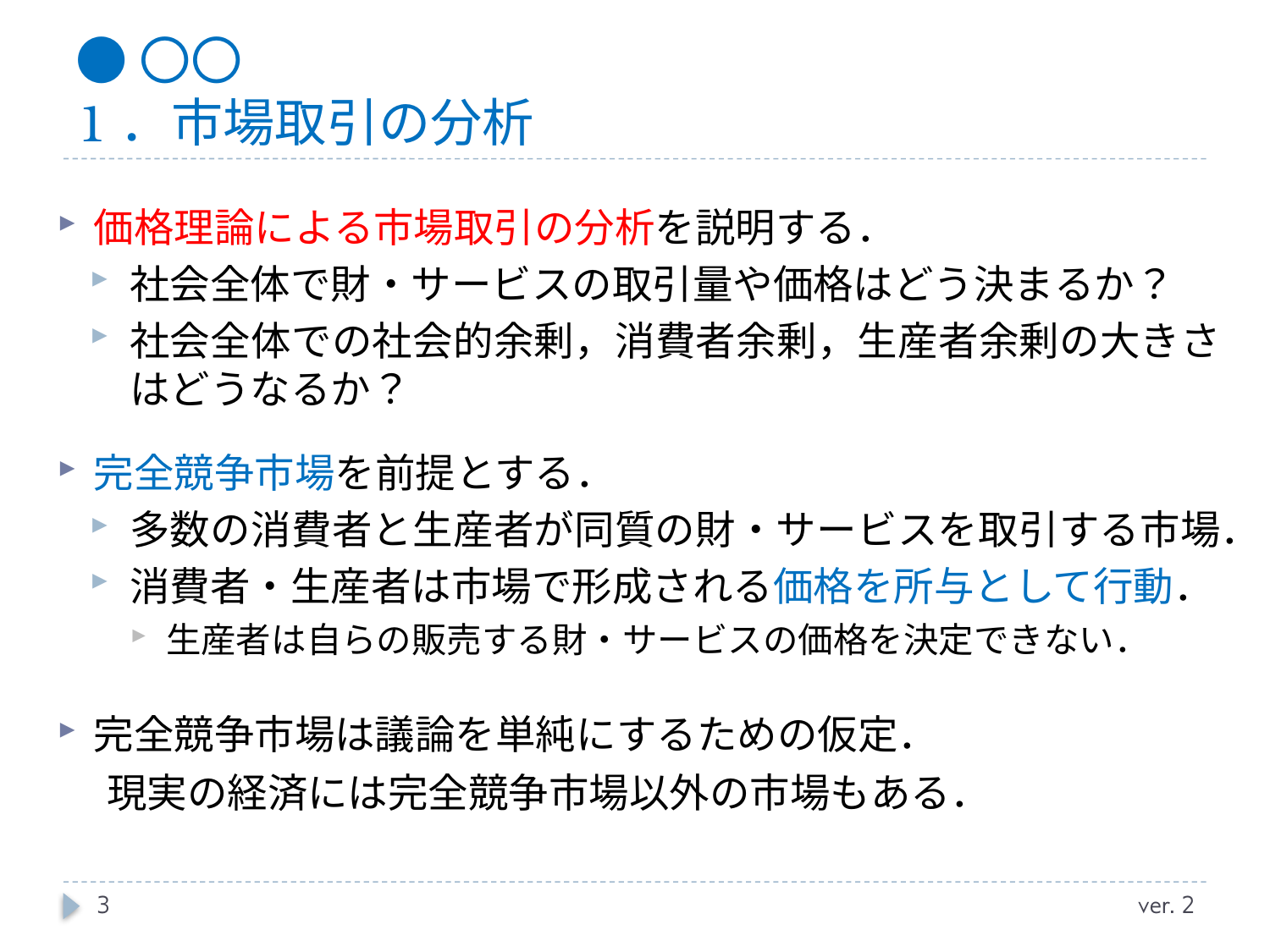

# ●〇〇 1．市場取引の分析
価格理論による市場取引の分析を説明する．
社会全体で財・サービスの取引量や価格はどう決まるか？
社会全体での社会的余剰，消費者余剰，生産者余剰の大きさはどうなるか？

完全競争市場を前提とする．
多数の消費者と生産者が同質の財・サービスを取引する市場．
消費者・生産者は市場で形成される価格を所与として行動．
生産者は自らの販売する財・サービスの価格を決定できない．

完全競争市場は議論を単純にするための仮定．
　 現実の経済には完全競争市場以外の市場もある．
3
ver. 2